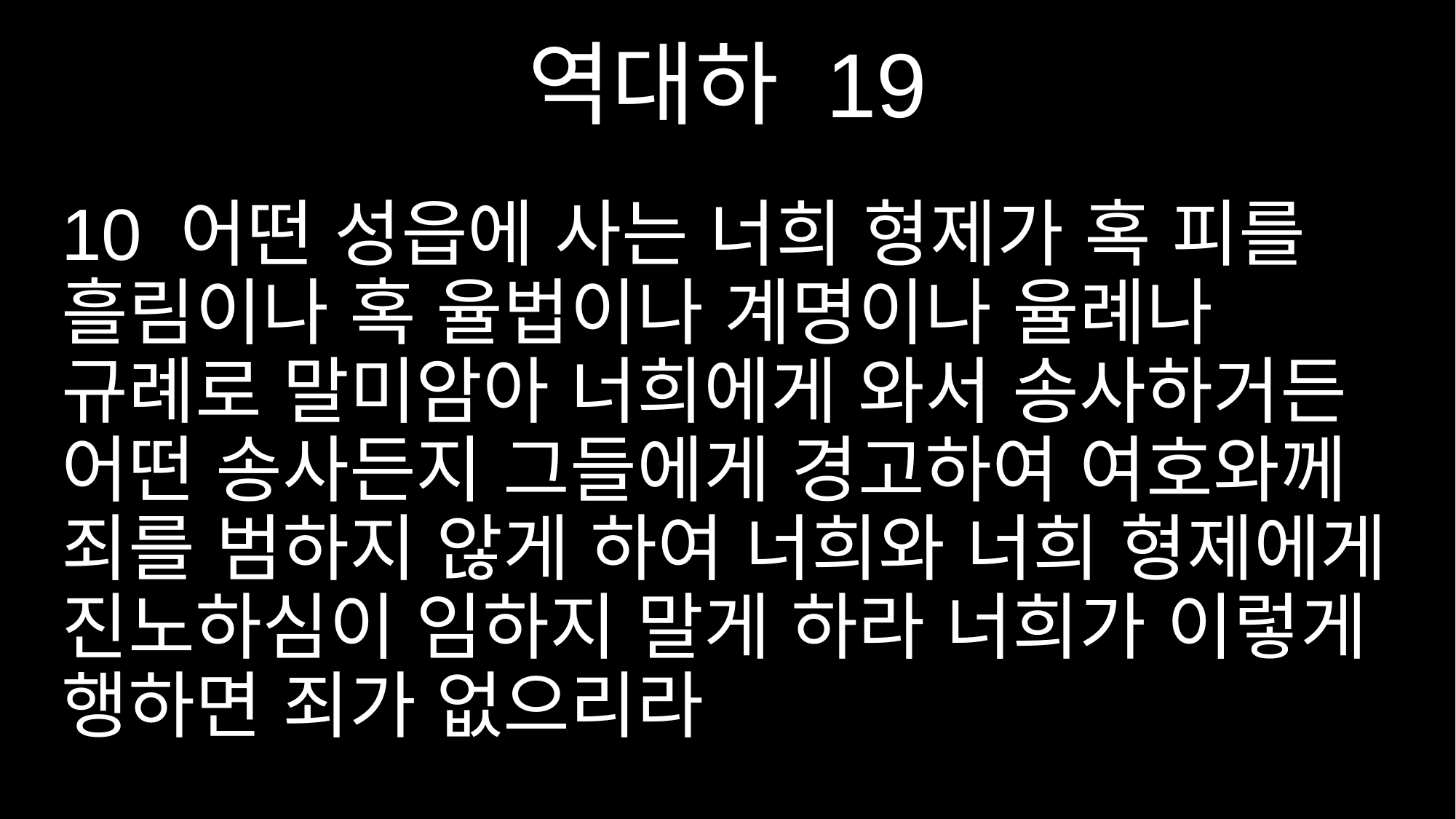

역대하 19
10 어떤 성읍에 사는 너희 형제가 혹 피를 흘림이나 혹 율법이나 계명이나 율례나 규례로 말미암아 너희에게 와서 송사하거든 어떤 송사든지 그들에게 경고하여 여호와께 죄를 범하지 않게 하여 너희와 너희 형제에게 진노하심이 임하지 말게 하라 너희가 이렇게 행하면 죄가 없으리라